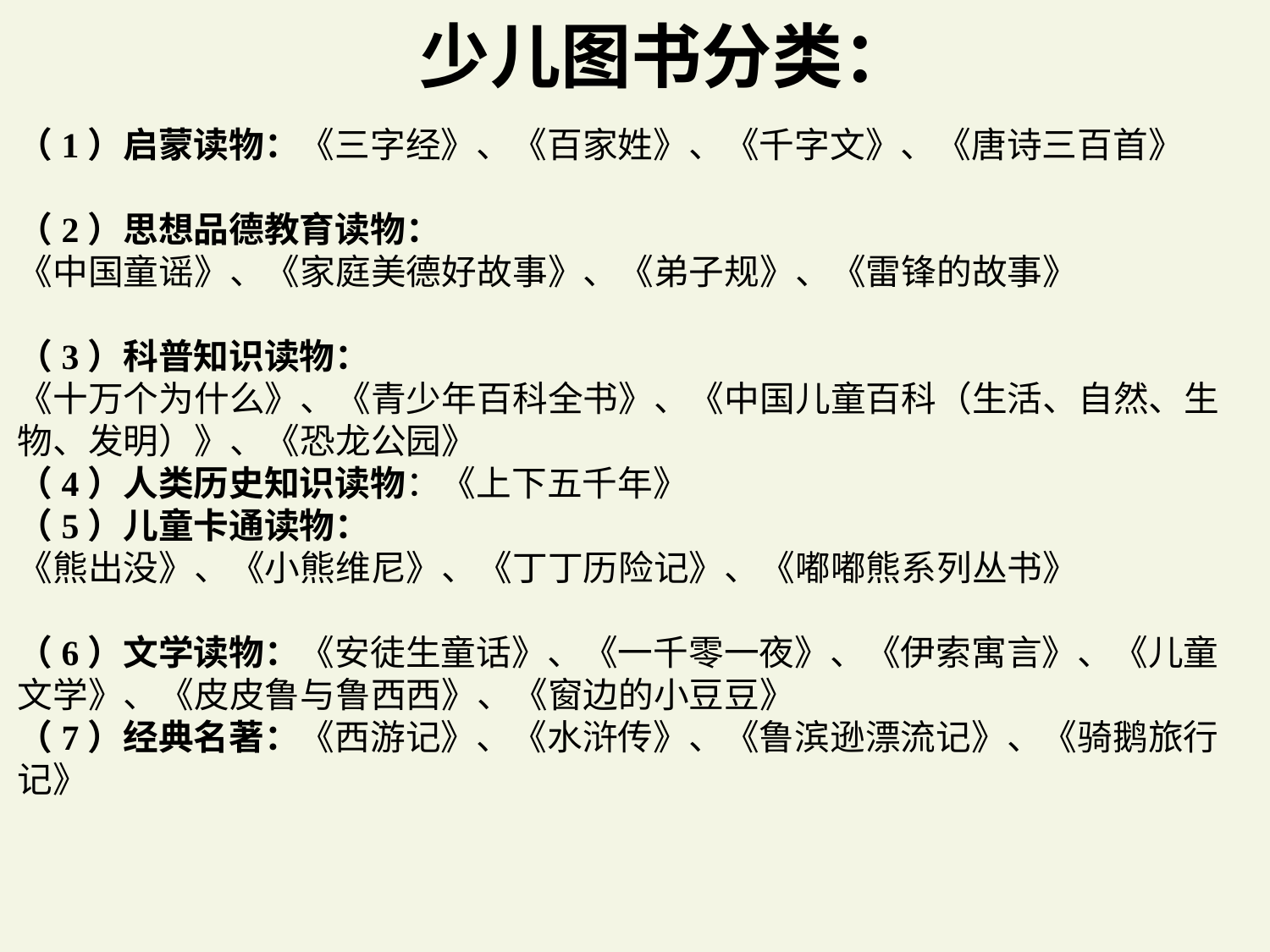

少儿图书分类：
（1）启蒙读物：《三字经》、《百家姓》、《千字文》、《唐诗三百首》

（2）思想品德教育读物：
《中国童谣》、《家庭美德好故事》、《弟子规》、《雷锋的故事》

（3）科普知识读物：
《十万个为什么》、《青少年百科全书》、《中国儿童百科（生活、自然、生物、发明）》、《恐龙公园》
（4）人类历史知识读物：《上下五千年》
（5）儿童卡通读物：
《熊出没》、《小熊维尼》、《丁丁历险记》、《嘟嘟熊系列丛书》

（6）文学读物：《安徒生童话》、《一千零一夜》、《伊索寓言》、《儿童文学》、《皮皮鲁与鲁西西》、《窗边的小豆豆》
（7）经典名著：《西游记》、《水浒传》、《鲁滨逊漂流记》、《骑鹅旅行记》